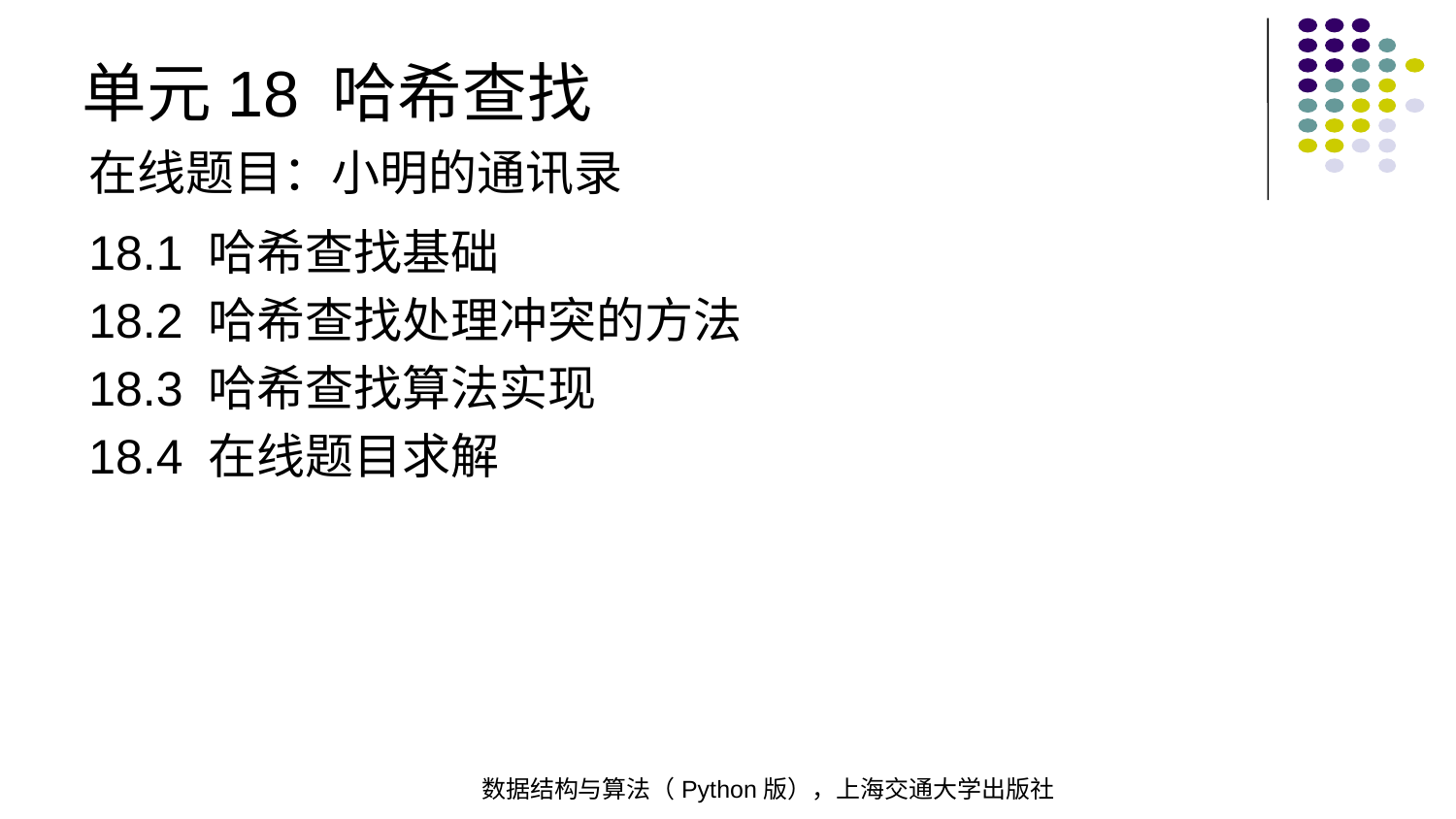

单元18 哈希查找
在线题目：小明的通讯录
18.1 哈希查找基础
18.2 哈希查找处理冲突的方法
18.3 哈希查找算法实现
18.4 在线题目求解